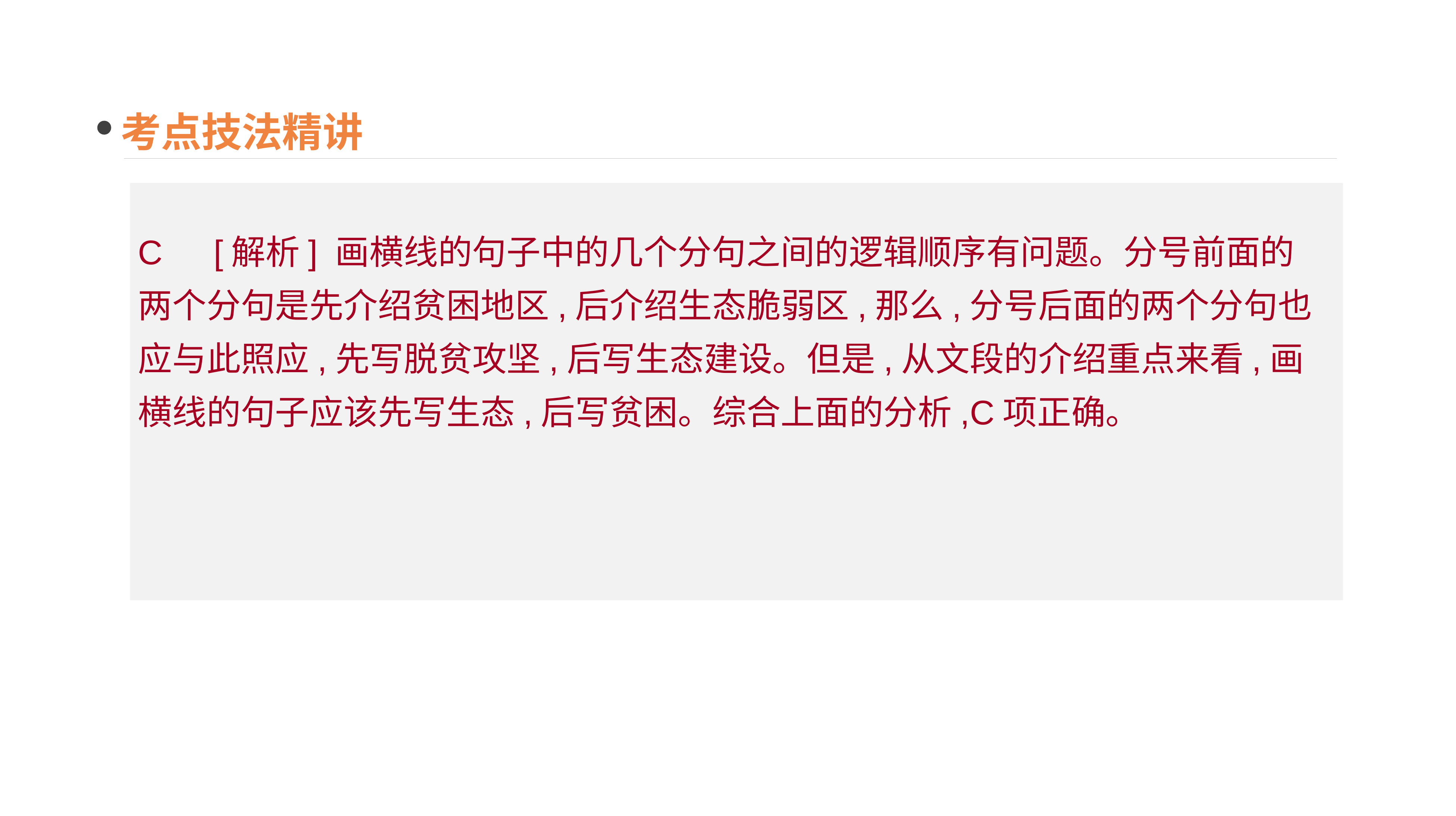

考点技法精讲

C　[解析] 画横线的句子中的几个分句之间的逻辑顺序有问题。分号前面的两个分句是先介绍贫困地区,后介绍生态脆弱区,那么,分号后面的两个分句也应与此照应,先写脱贫攻坚,后写生态建设。但是,从文段的介绍重点来看,画横线的句子应该先写生态,后写贫困。综合上面的分析,C项正确。